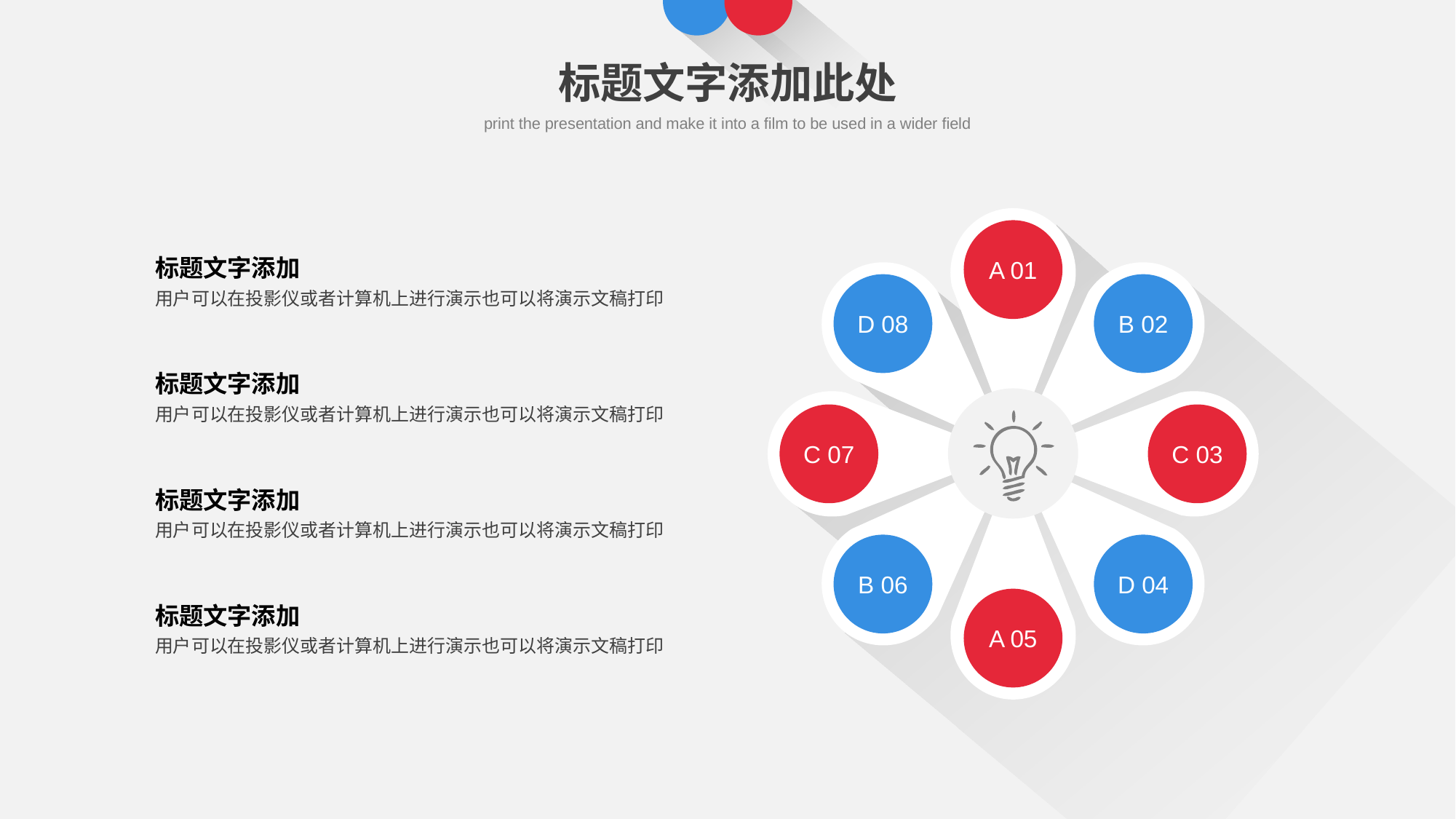

标题文字添加此处
print the presentation and make it into a film to be used in a wider field

A 01

D 08
B 02

C 07
C 03

B 06
D 04
A 05

标题文字添加
用户可以在投影仪或者计算机上进行演示也可以将演示文稿打印
标题文字添加
用户可以在投影仪或者计算机上进行演示也可以将演示文稿打印
标题文字添加
用户可以在投影仪或者计算机上进行演示也可以将演示文稿打印
标题文字添加
用户可以在投影仪或者计算机上进行演示也可以将演示文稿打印